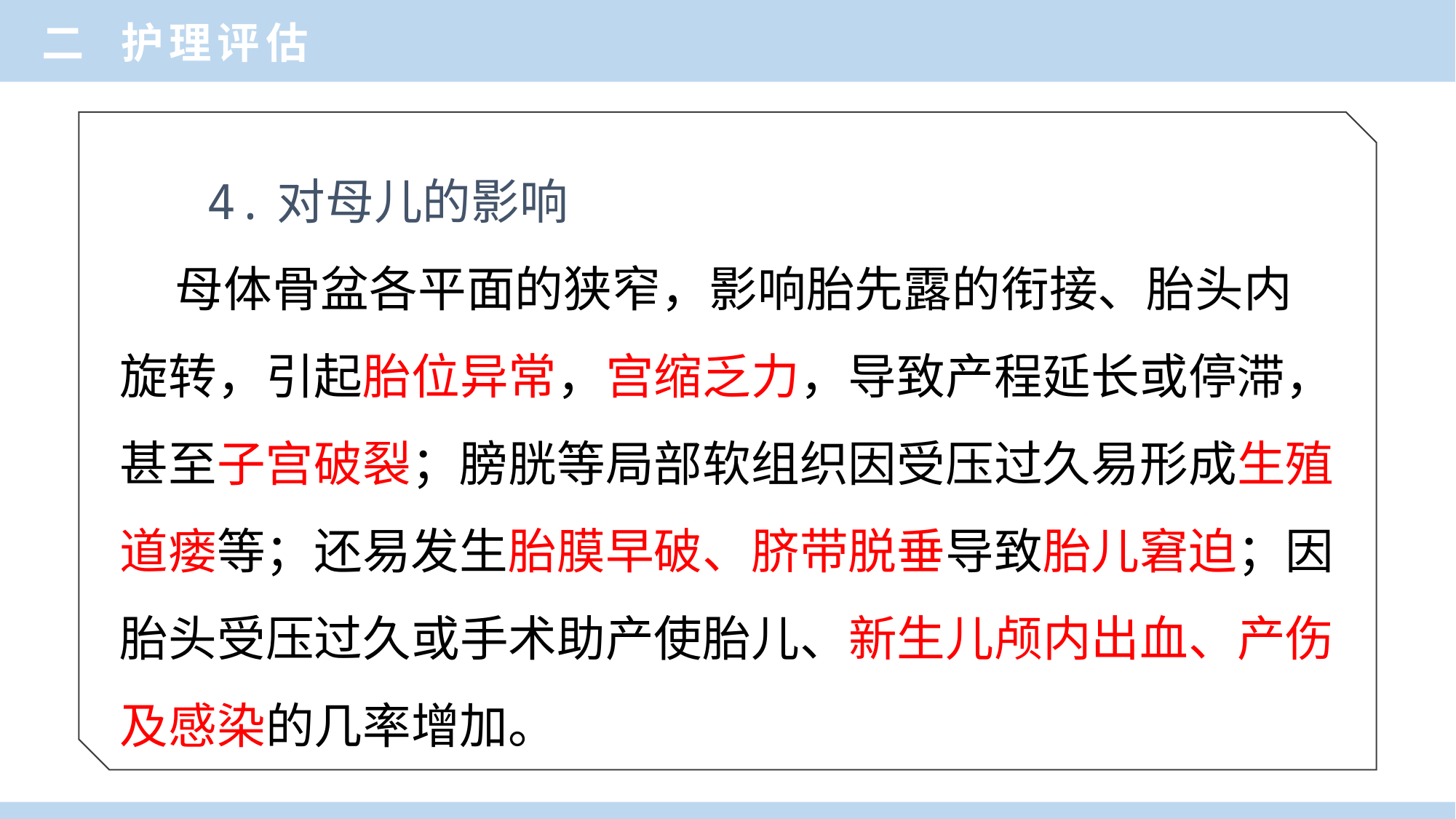

二  护理评估

   4.对母儿的影响
    母体骨盆各平面的狭窄，影响胎先露的衔接、胎头内旋转，引起胎位异常，宫缩乏力，导致产程延长或停滞，甚至子宫破裂；膀胱等局部软组织因受压过久易形成生殖道瘘等；还易发生胎膜早破、脐带脱垂导致胎儿窘迫；因胎头受压过久或手术助产使胎儿、新生儿颅内出血、产伤及感染的几率增加。